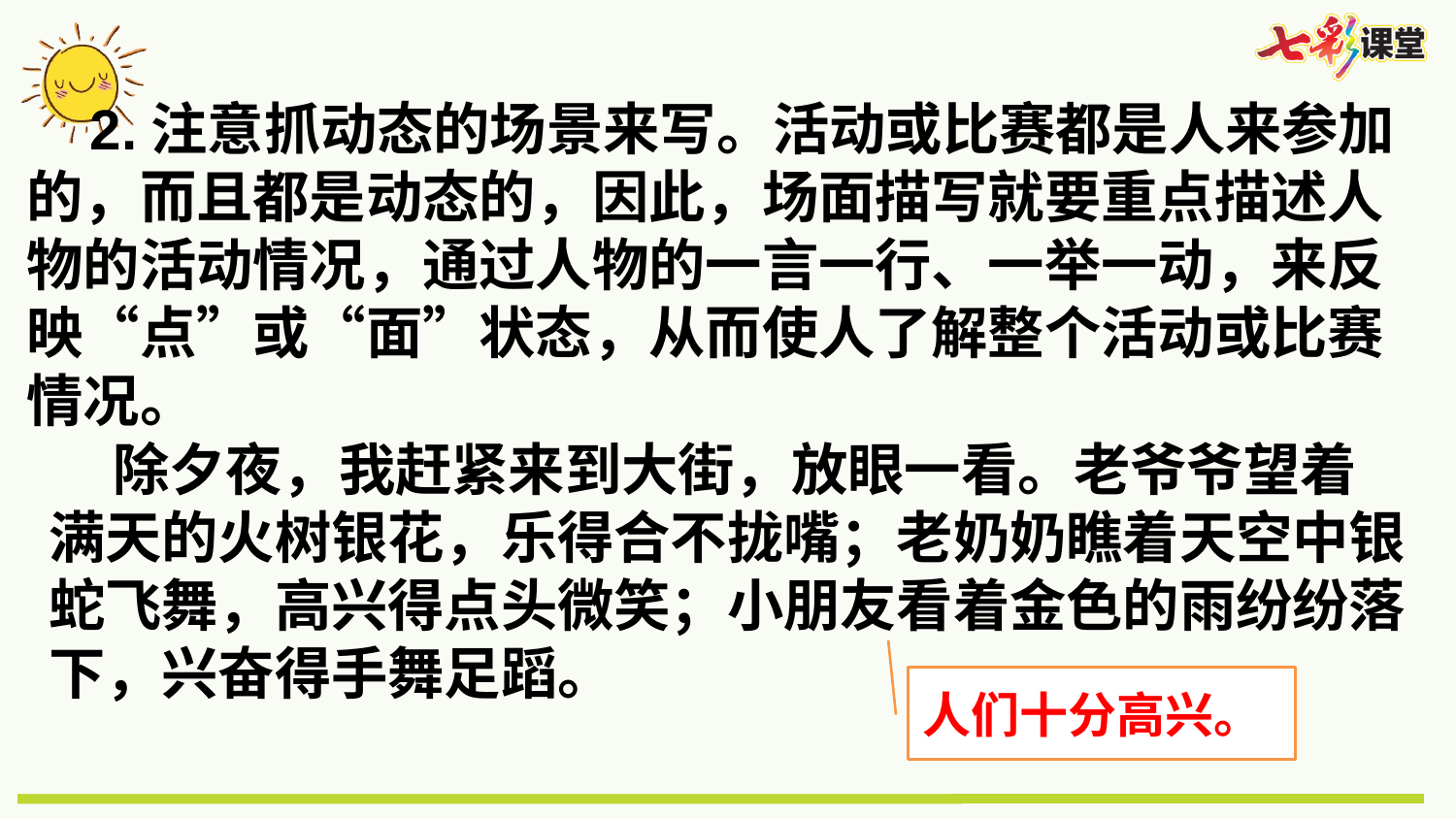

2.注意抓动态的场景来写。活动或比赛都是人来参加的，而且都是动态的，因此，场面描写就要重点描述人物的活动情况，通过人物的一言一行、一举一动，来反映“点”或“面”状态，从而使人了解整个活动或比赛情况。
    除夕夜，我赶紧来到大街，放眼一看。老爷爷望着满天的火树银花，乐得合不拢嘴；老奶奶瞧着天空中银蛇飞舞，高兴得点头微笑；小朋友看着金色的雨纷纷落下，兴奋得手舞足蹈。
人们十分高兴。